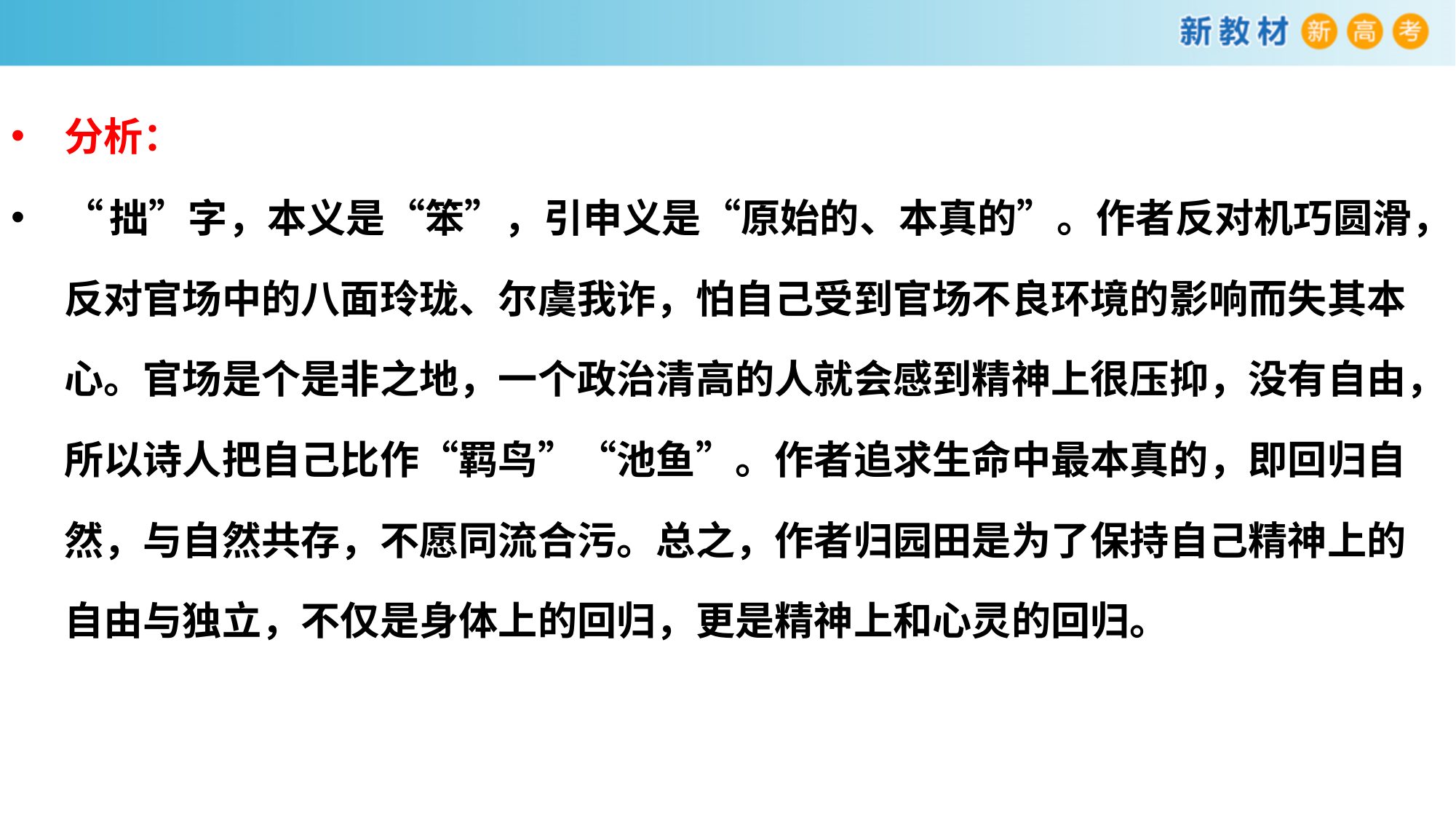

分析：
“拙”字，本义是“笨”，引申义是“原始的、本真的”。作者反对机巧圆滑，反对官场中的八面玲珑、尔虞我诈，怕自己受到官场不良环境的影响而失其本心。官场是个是非之地，一个政治清高的人就会感到精神上很压抑，没有自由，所以诗人把自己比作“羁鸟”“池鱼”。作者追求生命中最本真的，即回归自然，与自然共存，不愿同流合污。总之，作者归园田是为了保持自己精神上的自由与独立，不仅是身体上的回归，更是精神上和心灵的回归。